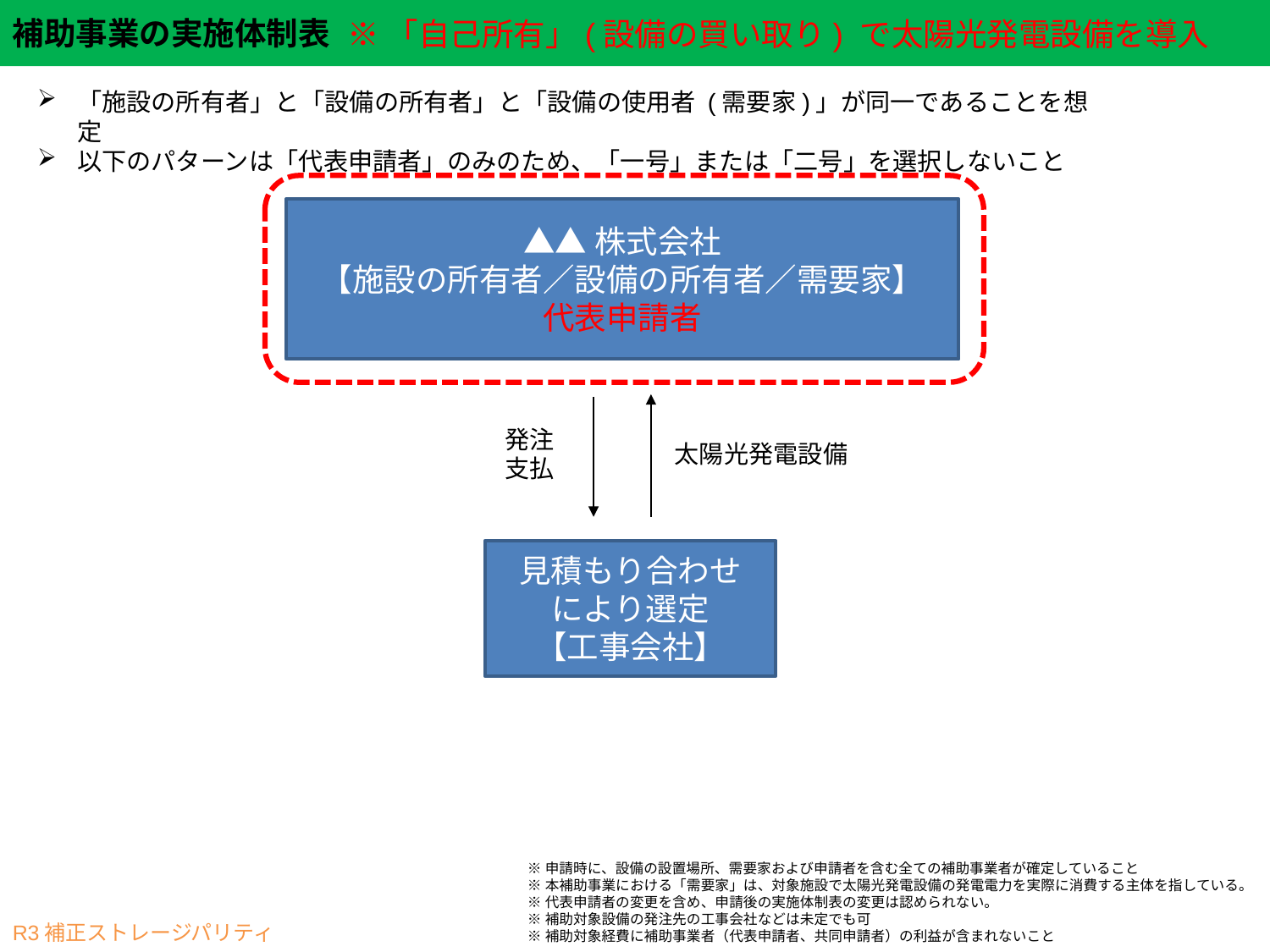

※「自己所有」(設備の買い取り) で太陽光発電設備を導入
「施設の所有者」と「設備の所有者」と「設備の使用者 (需要家)」が同一であることを想定
以下のパターンは「代表申請者」のみのため、「一号」または「二号」を選択しないこと

▲▲株式会社
【施設の所有者／設備の所有者／需要家】
代表申請者
発注
支払
太陽光発電設備
見積もり合わせ
により選定
【工事会社】